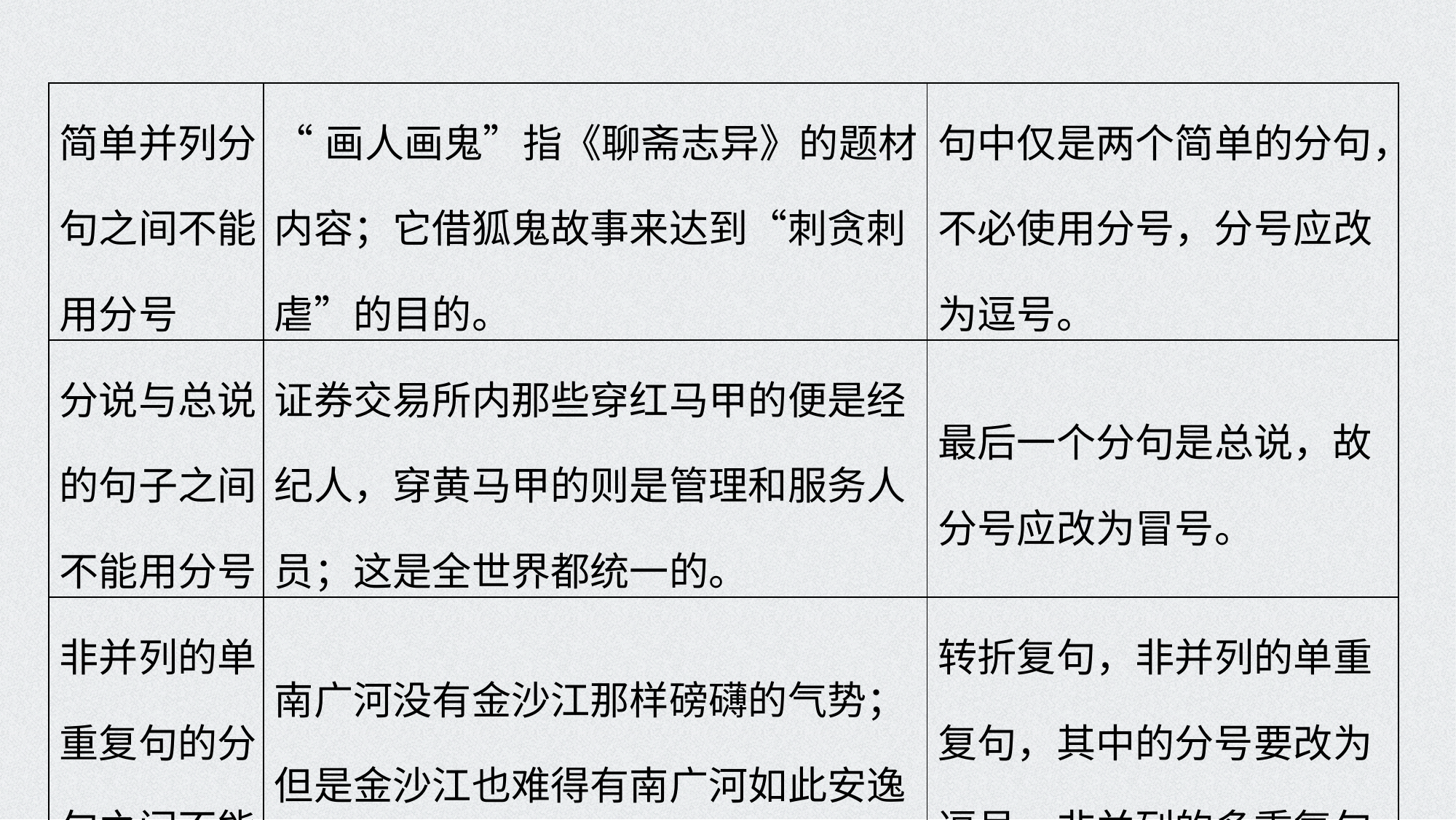

| 简单并列分句之间不能用分号 | “画人画鬼”指《聊斋志异》的题材内容；它借狐鬼故事来达到“刺贪刺虐”的目的。 | 句中仅是两个简单的分句，不必使用分号，分号应改为逗号。 |
| --- | --- | --- |
| 分说与总说的句子之间不能用分号 | 证券交易所内那些穿红马甲的便是经纪人，穿黄马甲的则是管理和服务人员；这是全世界都统一的。 | 最后一个分句是总说，故分号应改为冒号。 |
| 非并列的单重复句的分句之间不能用分号 | 南广河没有金沙江那样磅礴的气势；但是金沙江也难得有南广河如此安逸的情怀。 | 转折复句，非并列的单重复句，其中的分号要改为逗号，非并列的多重复句才可以用分号。 |